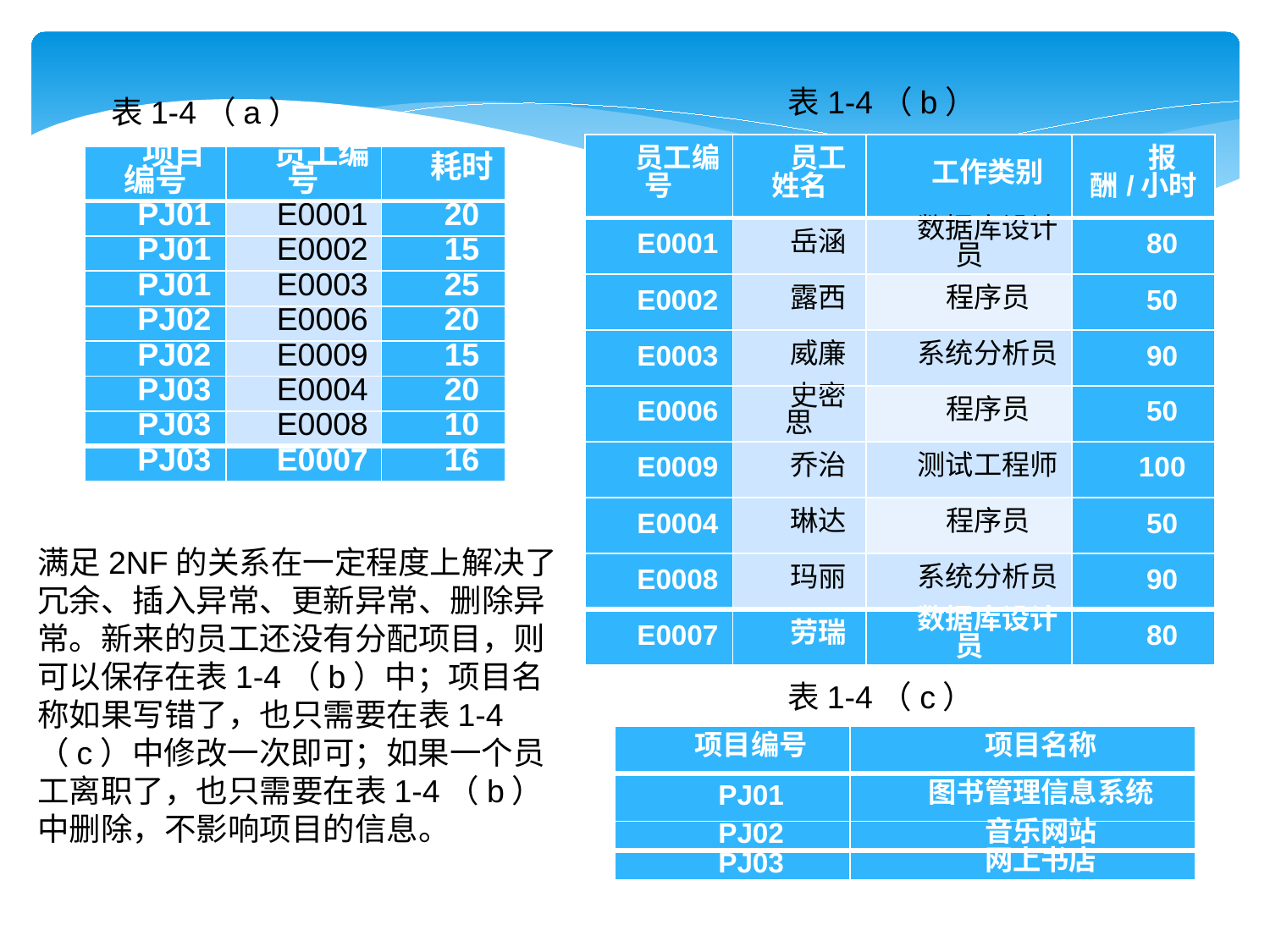

表1-4（b）
表1-4（a）
| 员工编号 | 员工姓名 | 工作类别 | 报酬/小时 |
| --- | --- | --- | --- |
| E0001 | 岳涵 | 数据库设计员 | 80 |
| E0002 | 露西 | 程序员 | 50 |
| E0003 | 威廉 | 系统分析员 | 90 |
| E0006 | 史密思 | 程序员 | 50 |
| E0009 | 乔治 | 测试工程师 | 100 |
| E0004 | 琳达 | 程序员 | 50 |
| E0008 | 玛丽 | 系统分析员 | 90 |
| E0007 | 劳瑞 | 数据库设计员 | 80 |
| 项目编号 | 员工编号 | 耗时 |
| --- | --- | --- |
| PJ01 | E0001 | 20 |
| PJ01 | E0002 | 15 |
| PJ01 | E0003 | 25 |
| PJ02 | E0006 | 20 |
| PJ02 | E0009 | 15 |
| PJ03 | E0004 | 20 |
| PJ03 | E0008 | 10 |
| PJ03 | E0007 | 16 |
满足2NF的关系在一定程度上解决了冗余、插入异常、更新异常、删除异常。新来的员工还没有分配项目，则可以保存在表1-4（b）中；项目名称如果写错了，也只需要在表1-4（c）中修改一次即可；如果一个员工离职了，也只需要在表1-4（b）中删除，不影响项目的信息。
表1-4（c）
| 项目编号 | 项目名称 |
| --- | --- |
| PJ01 | 图书管理信息系统 |
| PJ02 | 音乐网站 |
| PJ03 | 网上书店 |